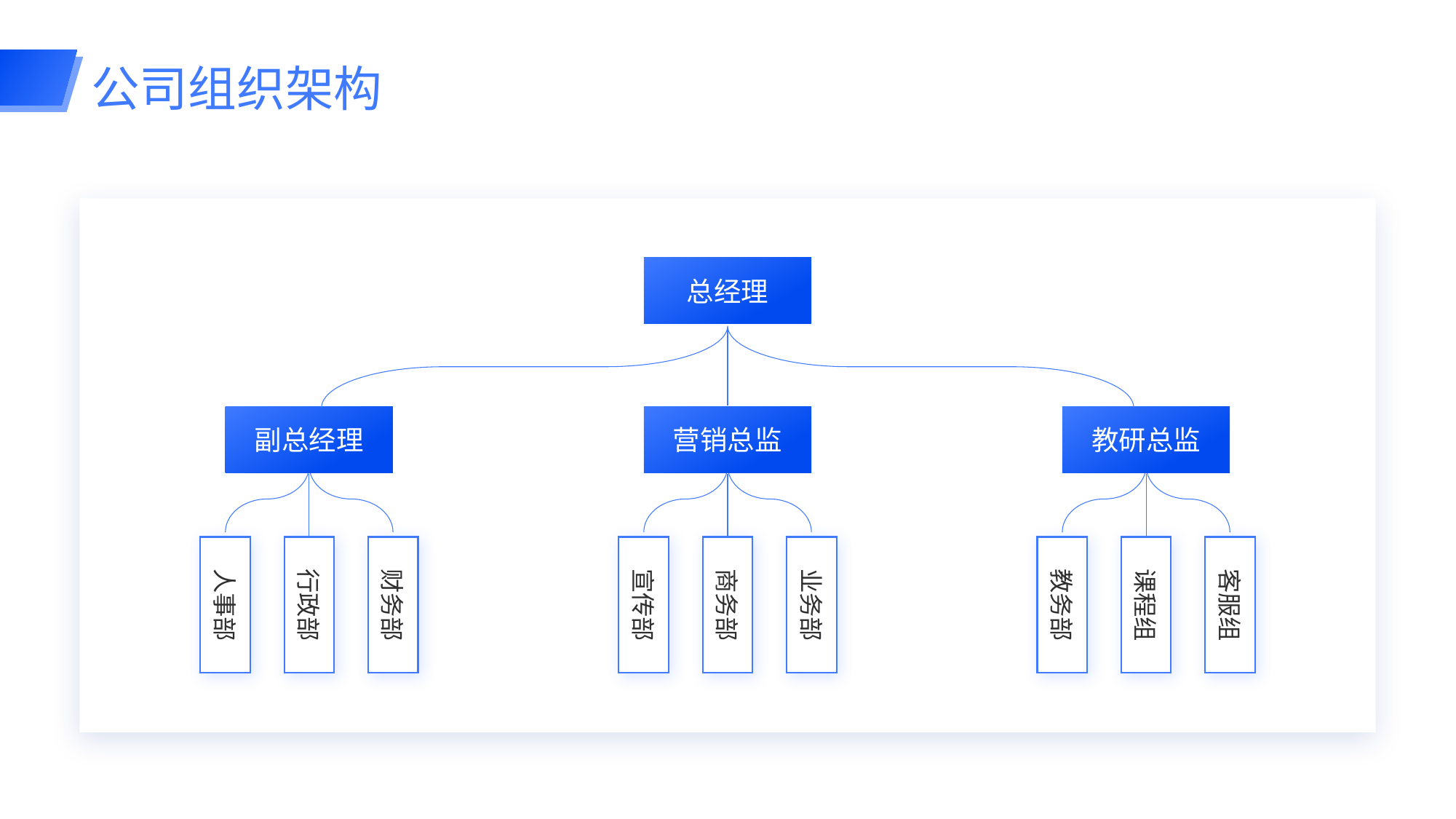

# 公司组织架构

总经理

副总经理

人事部
行政部
财务部
营销总监

宣传部
商务部
业务部
教研总监

教务部
课程组
客服组